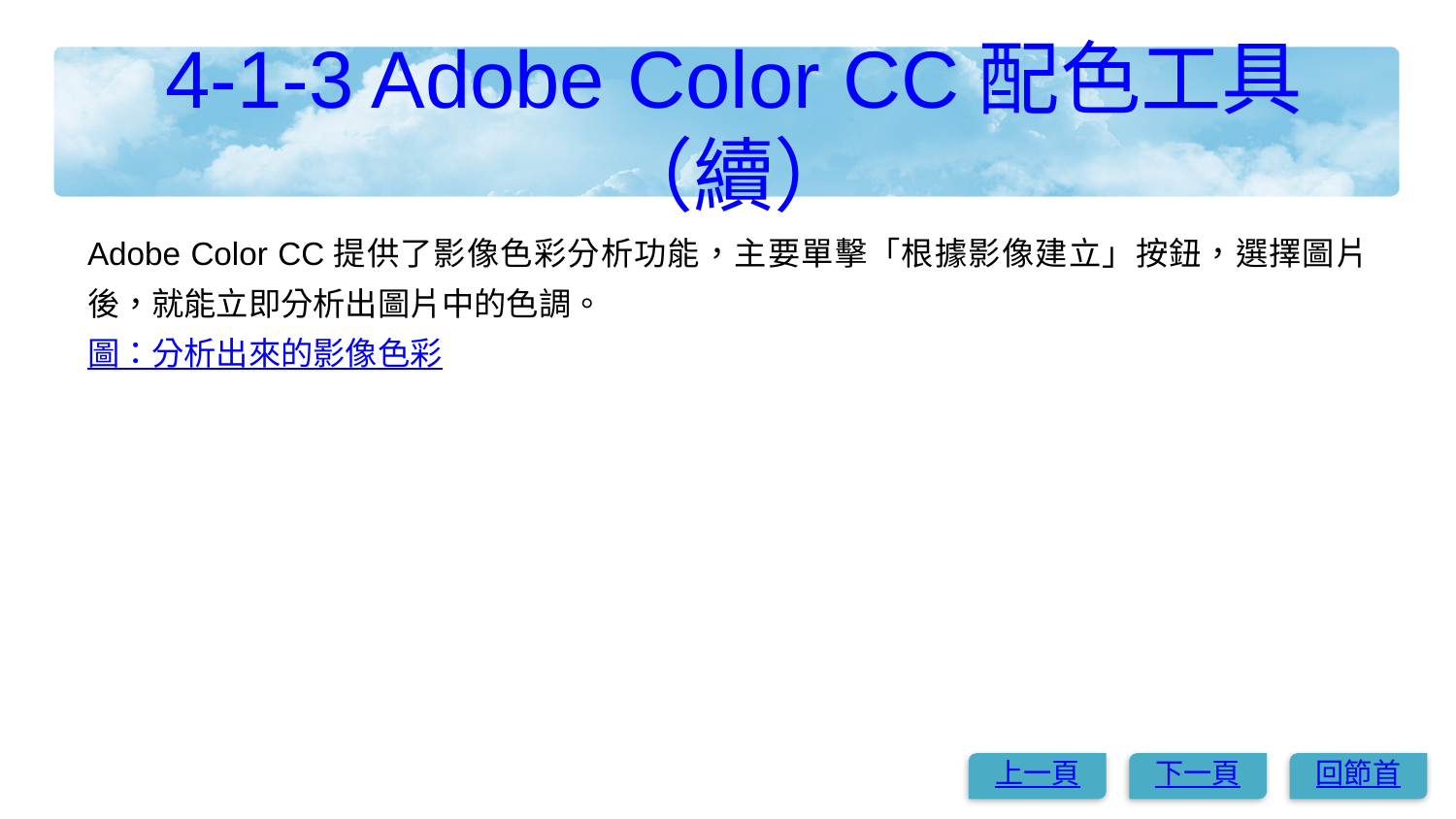

# 4-1-3 Adobe Color CC配色工具（續）
Adobe Color CC提供了影像色彩分析功能，主要單擊「根據影像建立」按鈕，選擇圖片後，就能立即分析出圖片中的色調。
圖：分析出來的影像色彩
上一頁
下一頁
回節首